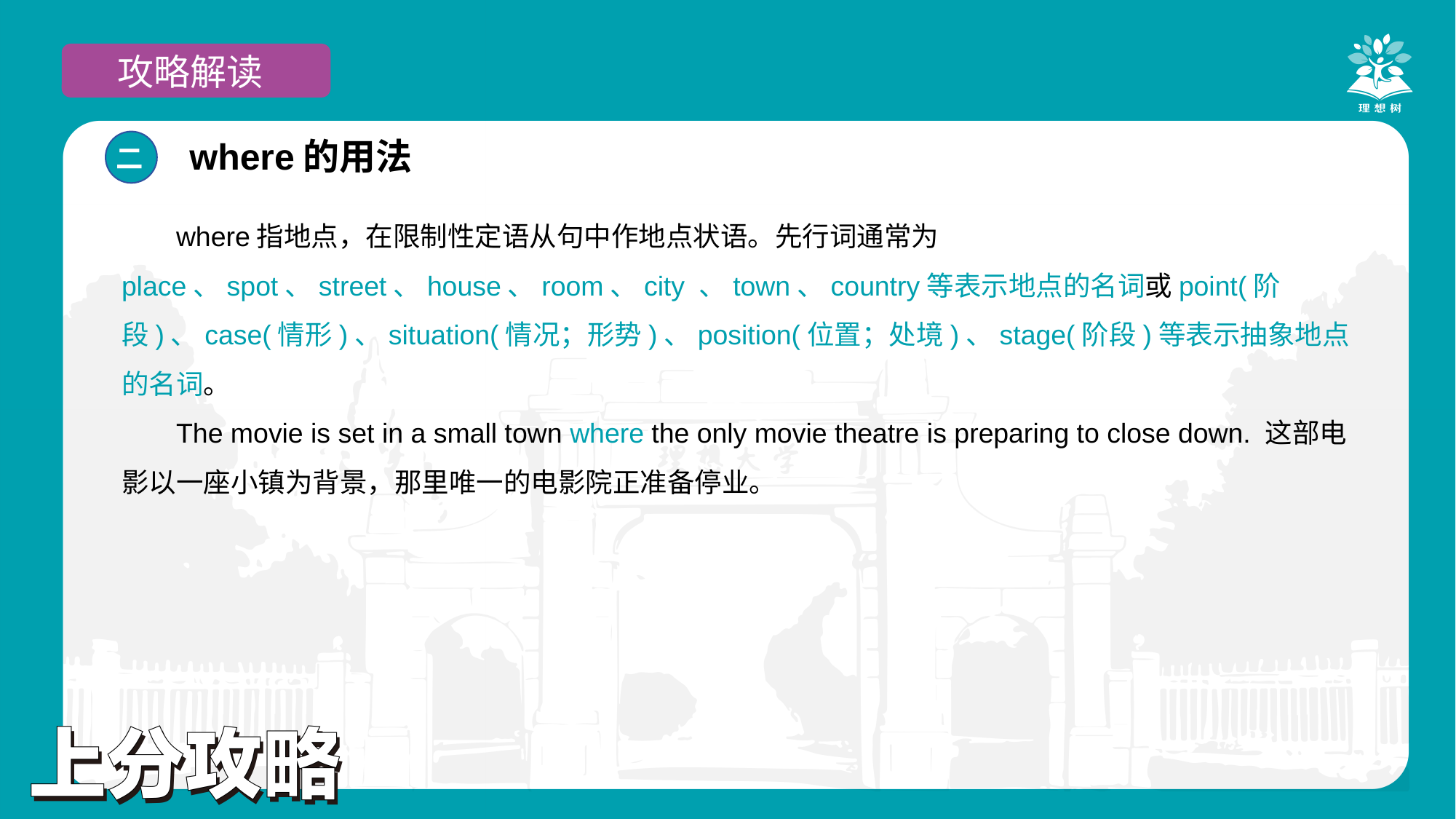

攻略解读
where的用法

二
where指地点，在限制性定语从句中作地点状语。先行词通常为place、spot、street、house、room、city 、town、country等表示地点的名词或point(阶段)、case(情形)、situation(情况；形势)、position(位置；处境)、stage(阶段)等表示抽象地点的名词。
The movie is set in a small town where the only movie theatre is preparing to close down. 这部电影以一座小镇为背景，那里唯一的电影院正准备停业。